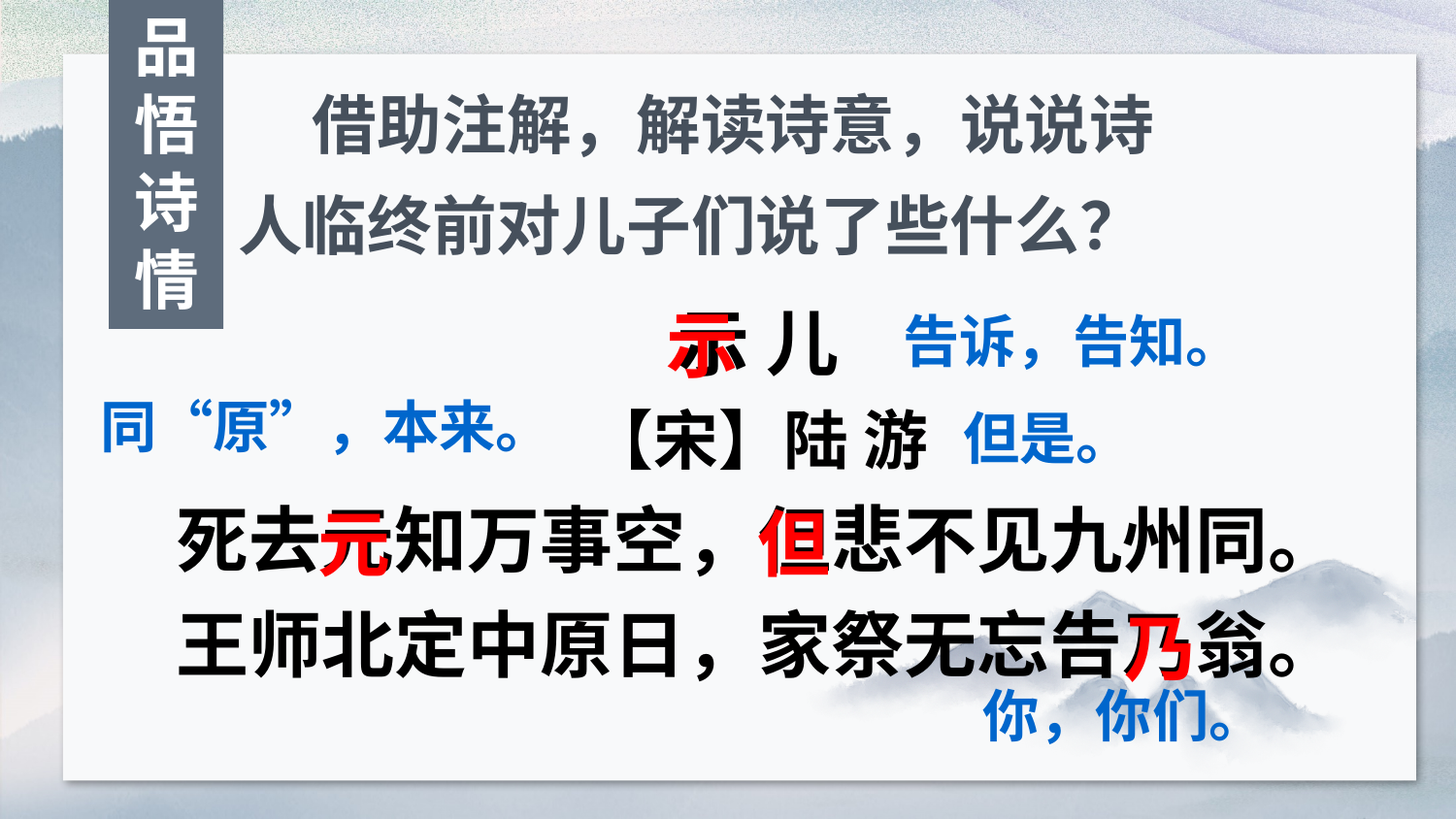

品悟诗情
    借助注解，解读诗意，说说诗人临终前对儿子们说了些什么？
示
示 儿
【宋】陆 游
死去元知万事空，但悲不见九州同。
王师北定中原日，家祭无忘告乃翁。
告诉，告知。
同“原”，本来。
但是。
元
但
乃
你，你们。